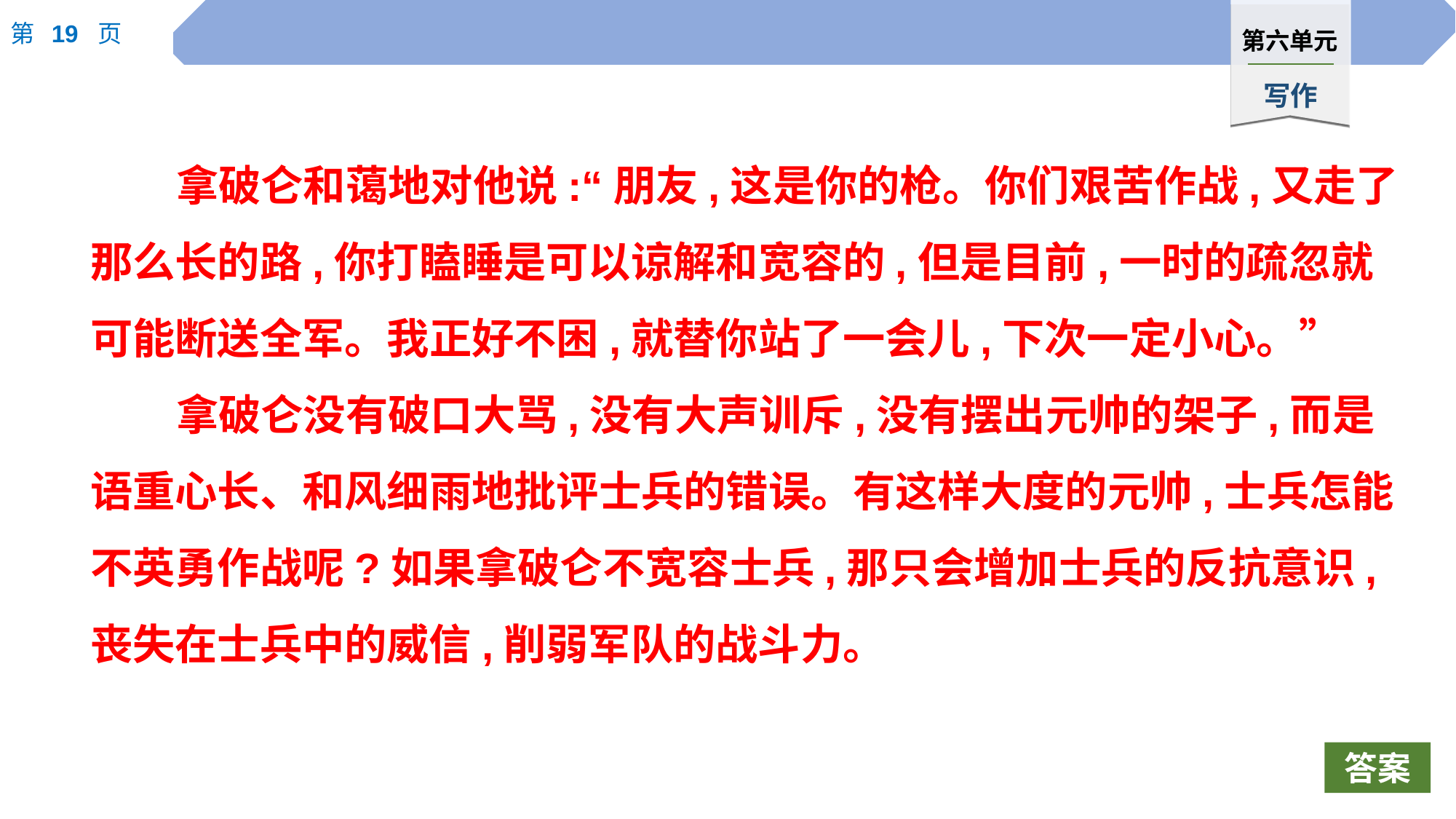

拿破仑和蔼地对他说:“朋友,这是你的枪。你们艰苦作战,又走了那么长的路,你打瞌睡是可以谅解和宽容的,但是目前,一时的疏忽就可能断送全军。我正好不困,就替你站了一会儿,下次一定小心。”
拿破仑没有破口大骂,没有大声训斥,没有摆出元帅的架子,而是语重心长、和风细雨地批评士兵的错误。有这样大度的元帅,士兵怎能不英勇作战呢?如果拿破仑不宽容士兵,那只会增加士兵的反抗意识,丧失在士兵中的威信,削弱军队的战斗力。
答案